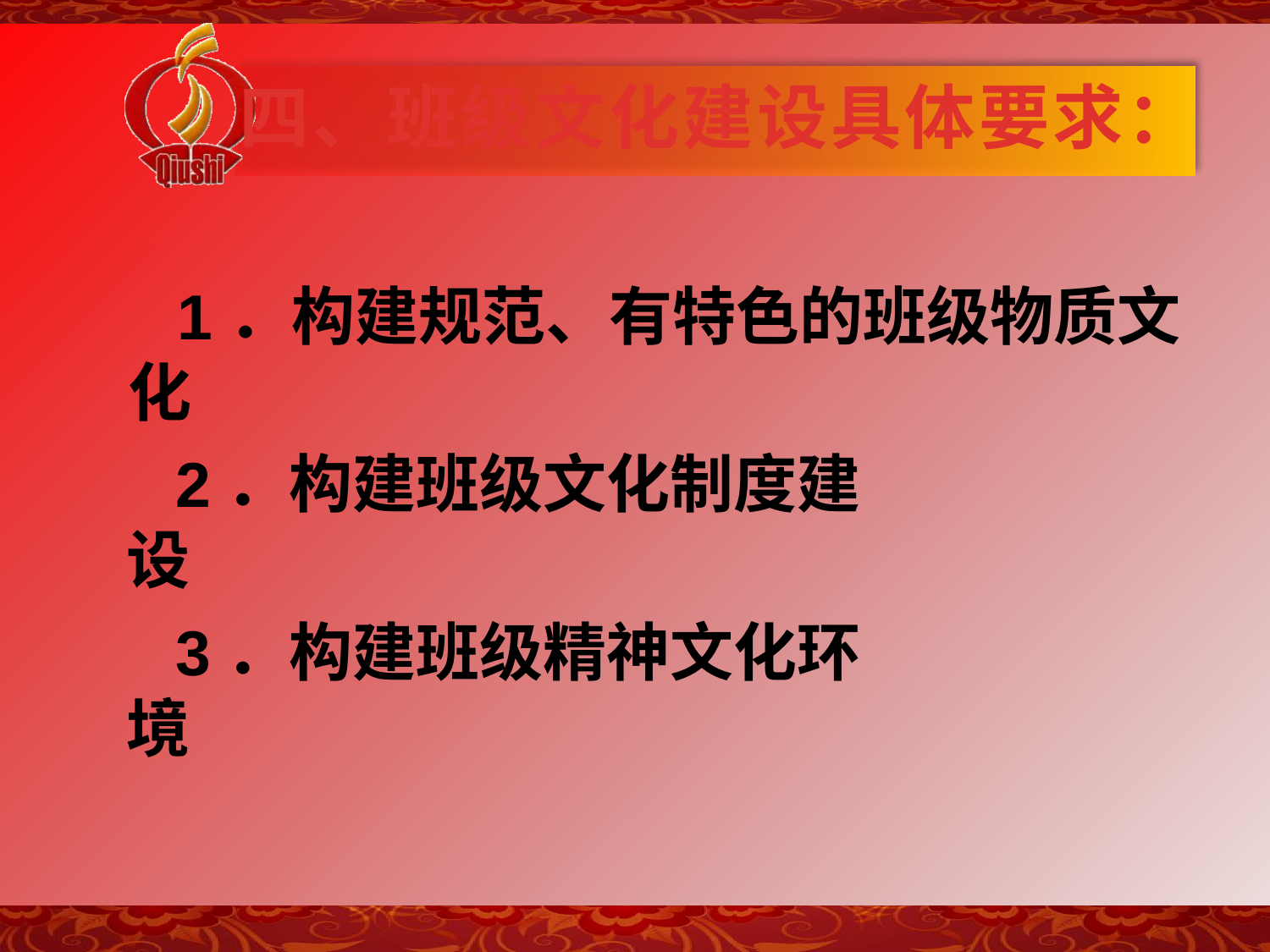

# 四、班级文化建设具体要求：
1．构建规范、有特色的班级物质文化
2．构建班级文化制度建设
3．构建班级精神文化环境